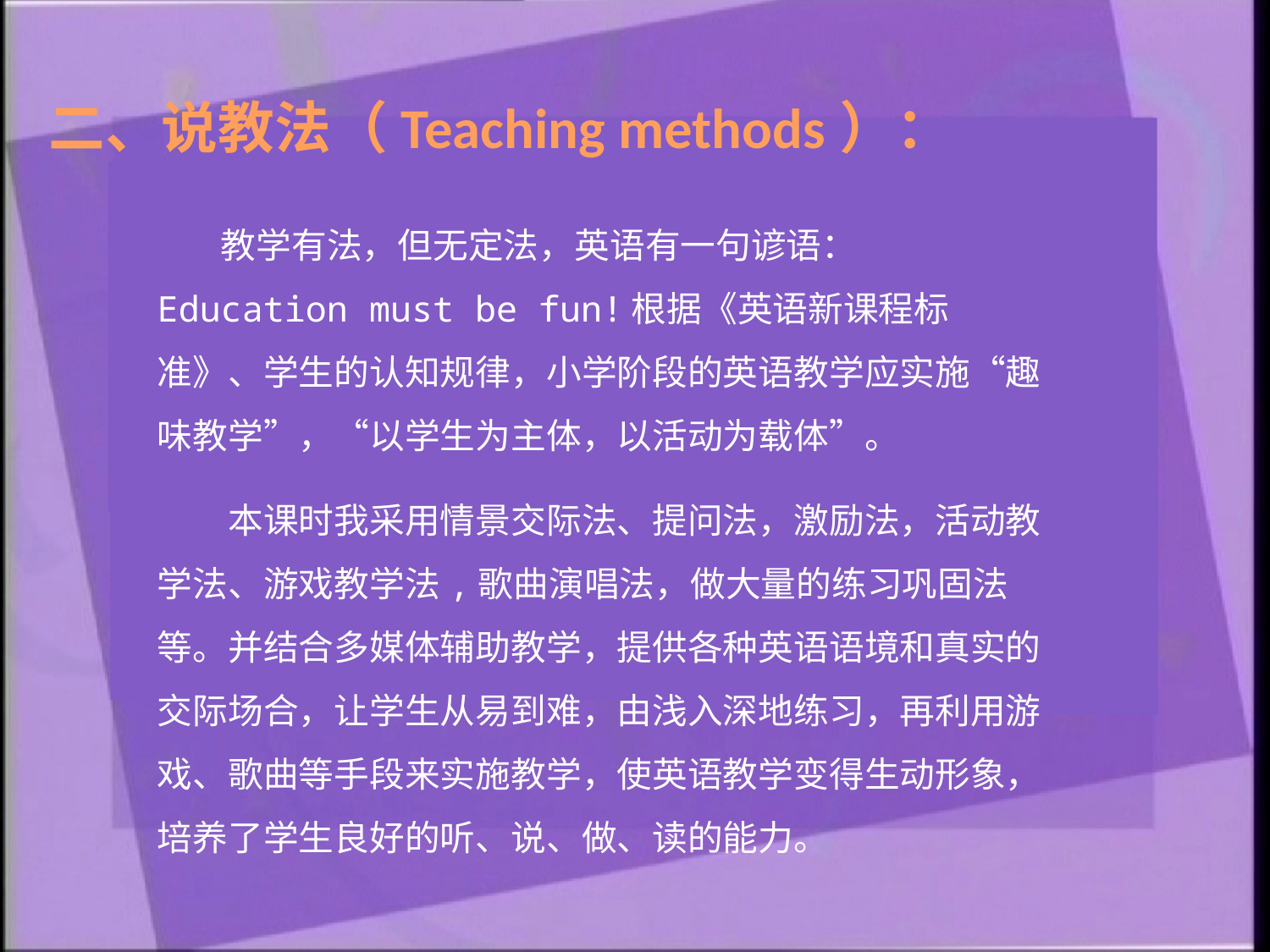

二、说教法（Teaching methods）：
　　教学有法，但无定法，英语有一句谚语：Education must be fun!根据《英语新课程标准》、学生的认知规律，小学阶段的英语教学应实施“趣味教学”，“以学生为主体，以活动为载体”。
　　本课时我采用情景交际法、提问法，激励法，活动教学法、游戏教学法,歌曲演唱法，做大量的练习巩固法等。并结合多媒体辅助教学，提供各种英语语境和真实的交际场合，让学生从易到难，由浅入深地练习，再利用游戏、歌曲等手段来实施教学，使英语教学变得生动形象，培养了学生良好的听、说、做、读的能力。